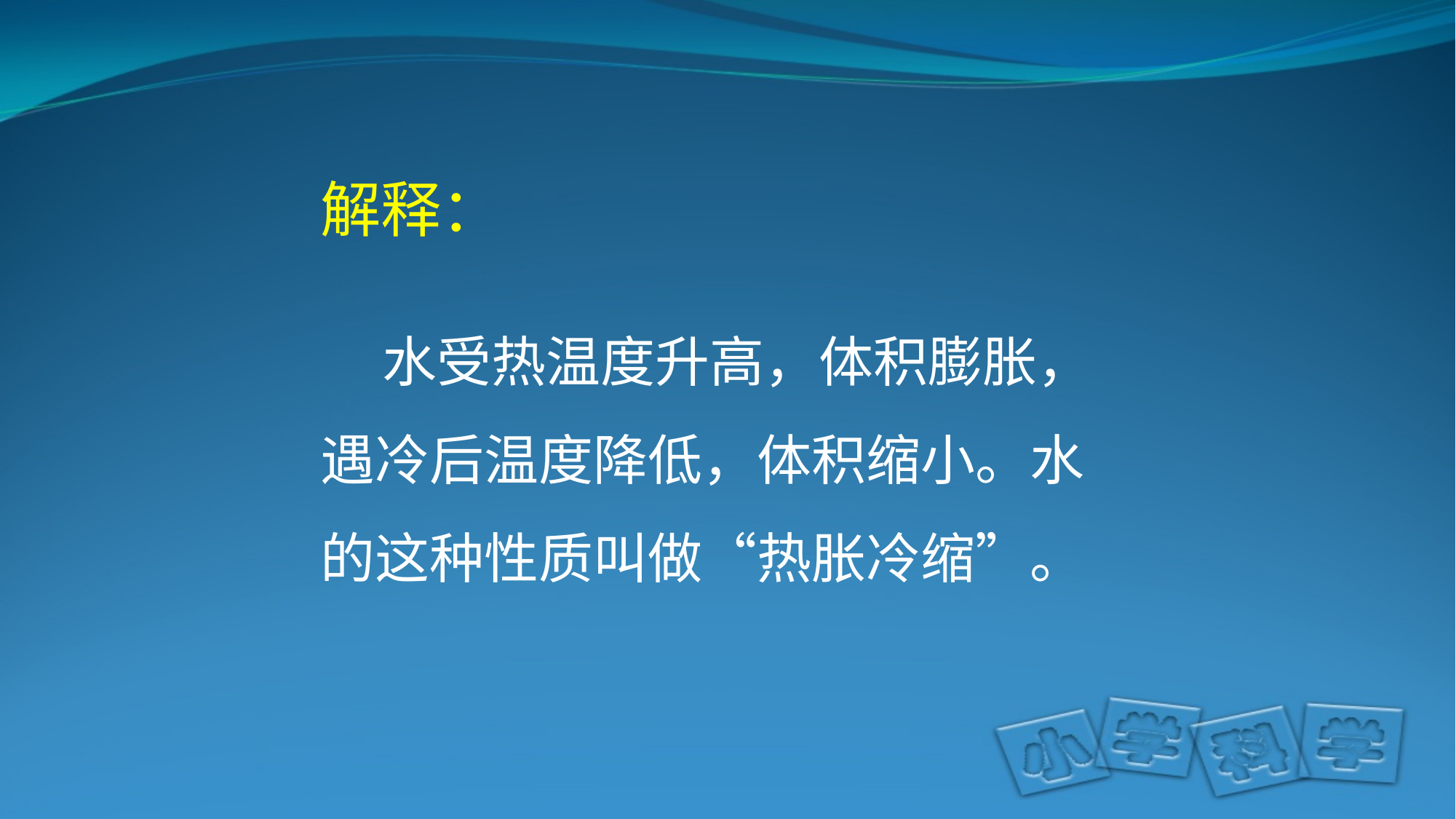

解释：

    水受热温度升高，体积膨胀，遇冷后温度降低，体积缩小。水的这种性质叫做“热胀冷缩”。